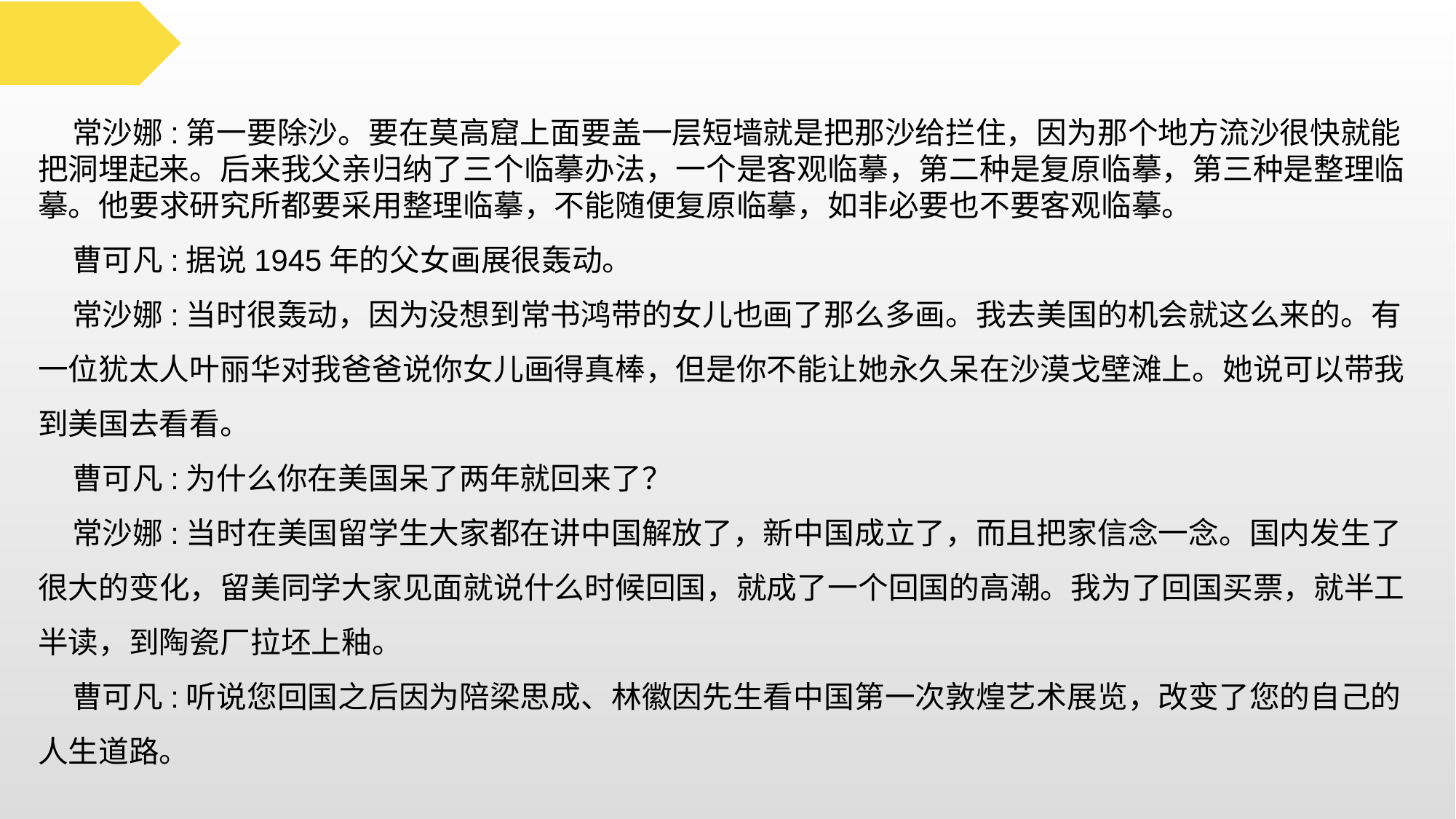

常沙娜:第一要除沙。要在莫高窟上面要盖一层短墙就是把那沙给拦住，因为那个地方流沙很快就能把洞埋起来。后来我父亲归纳了三个临摹办法，一个是客观临摹，第二种是复原临摹，第三种是整理临摹。他要求研究所都要采用整理临摹，不能随便复原临摹，如非必要也不要客观临摹。
    曹可凡:据说1945年的父女画展很轰动。
    常沙娜:当时很轰动，因为没想到常书鸿带的女儿也画了那么多画。我去美国的机会就这么来的。有一位犹太人叶丽华对我爸爸说你女儿画得真棒，但是你不能让她永久呆在沙漠戈壁滩上。她说可以带我到美国去看看。
    曹可凡:为什么你在美国呆了两年就回来了？
    常沙娜:当时在美国留学生大家都在讲中国解放了，新中国成立了，而且把家信念一念。国内发生了很大的变化，留美同学大家见面就说什么时候回国，就成了一个回国的高潮。我为了回国买票，就半工半读，到陶瓷厂拉坯上釉。
    曹可凡:听说您回国之后因为陪梁思成、林徽因先生看中国第一次敦煌艺术展览，改变了您的自己的人生道路。